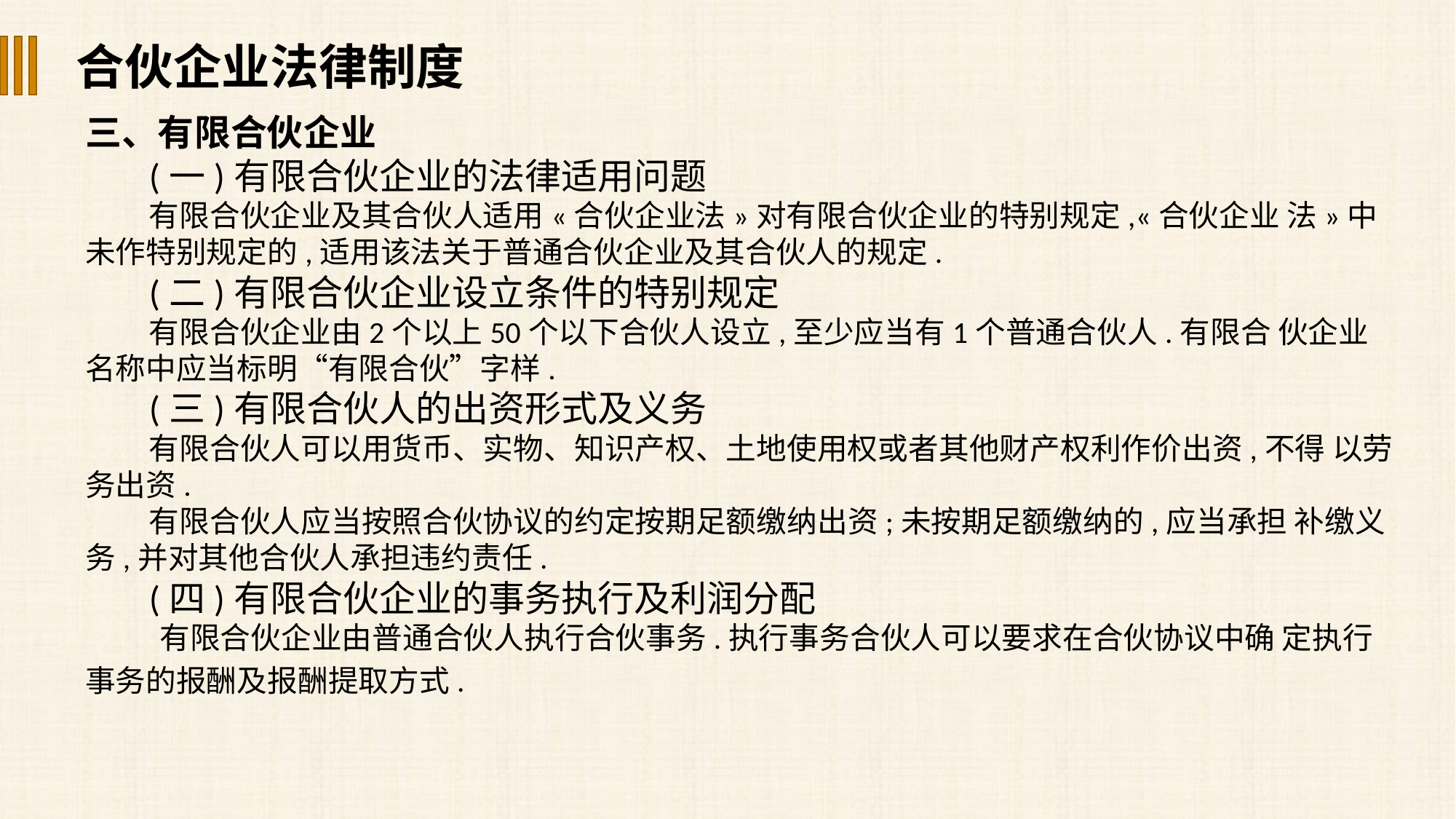

合伙企业法律制度

三、有限合伙企业
(一)有限合伙企业的法律适用问题
有限合伙企业及其合伙人适用«合伙企业法»对有限合伙企业的特别规定,«合伙企业 法»中未作特别规定的,适用该法关于普通合伙企业及其合伙人的规定.
(二)有限合伙企业设立条件的特别规定
有限合伙企业由2个以上50个以下合伙人设立,至少应当有1个普通合伙人.有限合 伙企业名称中应当标明“有限合伙”字样.
(三)有限合伙人的出资形式及义务
有限合伙人可以用货币、实物、知识产权、土地使用权或者其他财产权利作价出资,不得 以劳务出资.
有限合伙人应当按照合伙协议的约定按期足额缴纳出资;未按期足额缴纳的,应当承担 补缴义务,并对其他合伙人承担违约责任.
(四)有限合伙企业的事务执行及利润分配
有限合伙企业由普通合伙人执行合伙事务.执行事务合伙人可以要求在合伙协议中确 定执行事务的报酬及报酬提取方式.